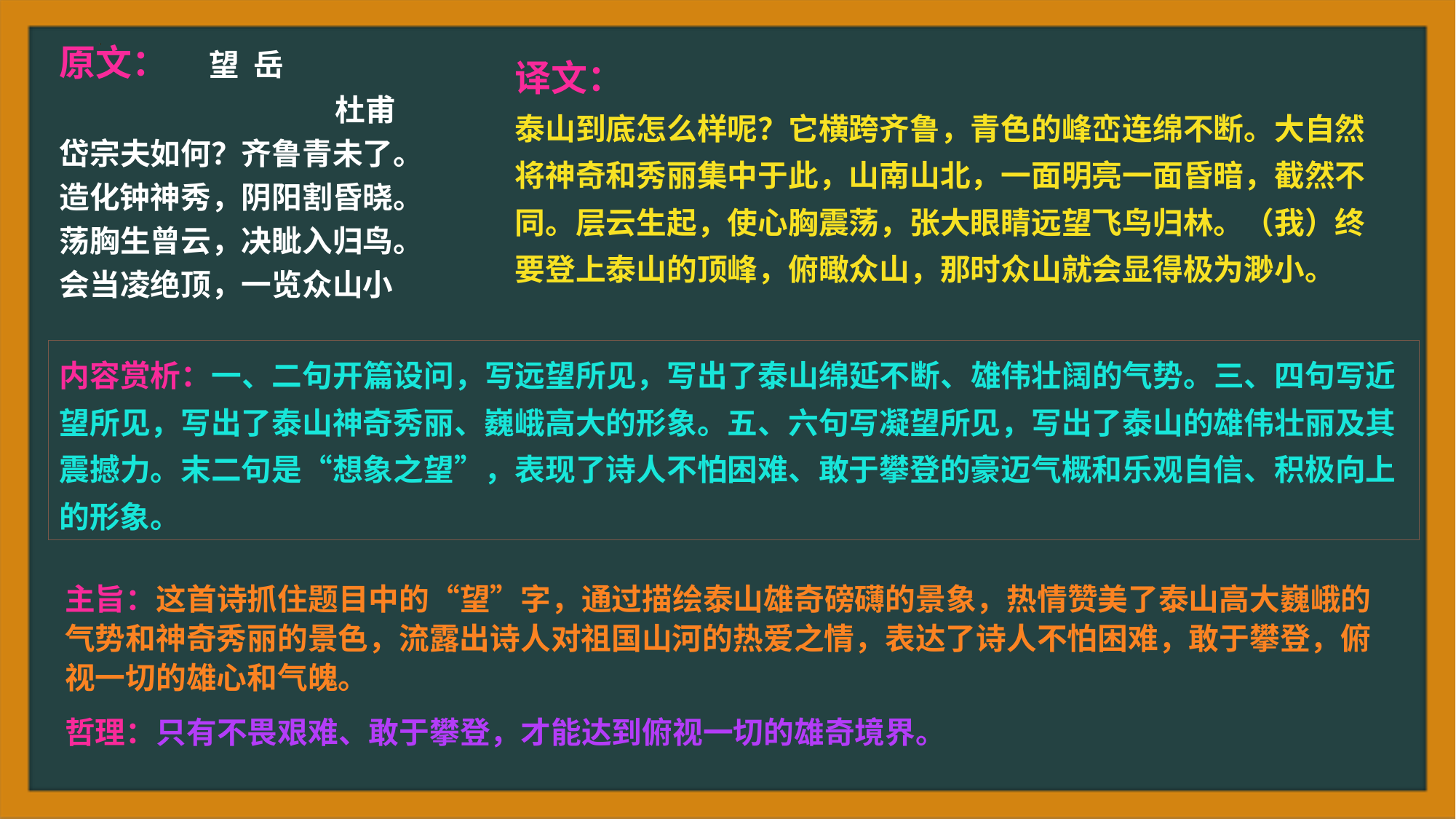

原文：     望  岳
杜甫
岱宗夫如何？齐鲁青未了。
造化钟神秀，阴阳割昏晓。
荡胸生曾云，决眦入归鸟。
会当凌绝顶，一览众山小
译文：
泰山到底怎么样呢？它横跨齐鲁，青色的峰峦连绵不断。大自然将神奇和秀丽集中于此，山南山北，一面明亮一面昏暗，截然不同。层云生起，使心胸震荡，张大眼睛远望飞鸟归林。（我）终要登上泰山的顶峰，俯瞰众山，那时众山就会显得极为渺小。
内容赏析：一、二句开篇设问，写远望所见，写出了泰山绵延不断、雄伟壮阔的气势。三、四句写近望所见，写出了泰山神奇秀丽、巍峨高大的形象。五、六句写凝望所见，写出了泰山的雄伟壮丽及其震撼力。末二句是“想象之望”，表现了诗人不怕困难、敢于攀登的豪迈气概和乐观自信、积极向上的形象。
主旨：这首诗抓住题目中的“望”字，通过描绘泰山雄奇磅礴的景象，热情赞美了泰山高大巍峨的气势和神奇秀丽的景色，流露出诗人对祖国山河的热爱之情，表达了诗人不怕困难，敢于攀登，俯视一切的雄心和气魄。
哲理：只有不畏艰难、敢于攀登，才能达到俯视一切的雄奇境界。